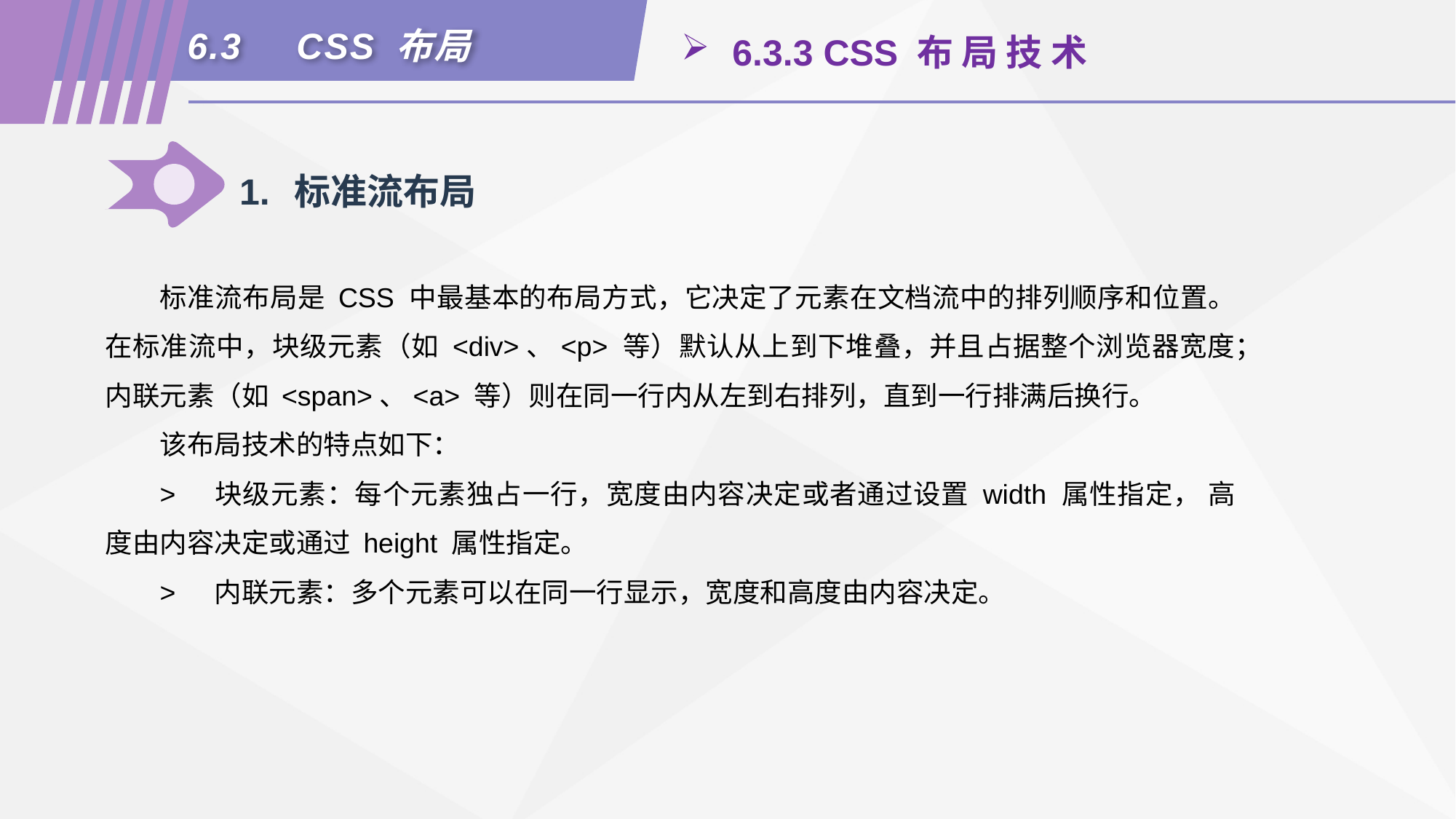

6.3	CSS 布局
 6.3.3 CSS 布 局 技 术

1.	标准流布局
标准流布局是 CSS 中最基本的布局方式，它决定了元素在文档流中的排列顺序和位置。在标准流中，块级元素（如 <div>、<p> 等）默认从上到下堆叠，并且占据整个浏览器宽度；内联元素（如 <span>、<a> 等）则在同一行内从左到右排列，直到一行排满后换行。
该布局技术的特点如下：
>	块级元素：每个元素独占一行，宽度由内容决定或者通过设置 width 属性指定， 高度由内容决定或通过 height 属性指定。
>	内联元素：多个元素可以在同一行显示，宽度和高度由内容决定。